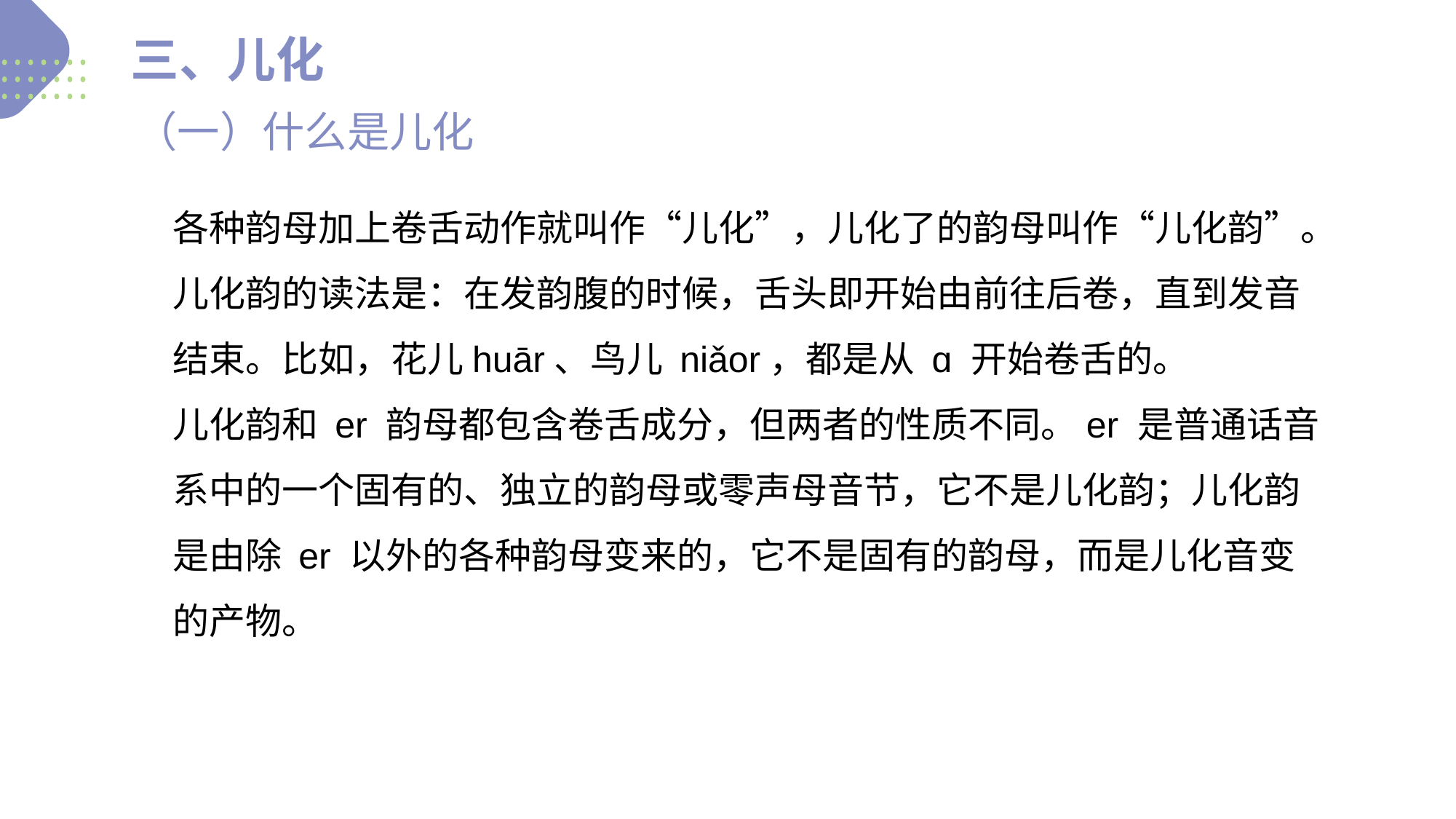

三、儿化

（一）什么是儿化
Never forget what you are, for surely the world will not. Make it your strength.
01.
各种韵母加上卷舌动作就叫作“儿化”，儿化了的韵母叫作“儿化韵”。儿化韵的读法是：在发韵腹的时候，舌头即开始由前往后卷，直到发音结束。比如，花儿huār、鸟儿 niǎor，都是从 ɑ 开始卷舌的。
儿化韵和 er 韵母都包含卷舌成分，但两者的性质不同。er 是普通话音系中的一个固有的、独立的韵母或零声母音节，它不是儿化韵；儿化韵是由除 er 以外的各种韵母变来的，它不是固有的韵母，而是儿化音变的产物。